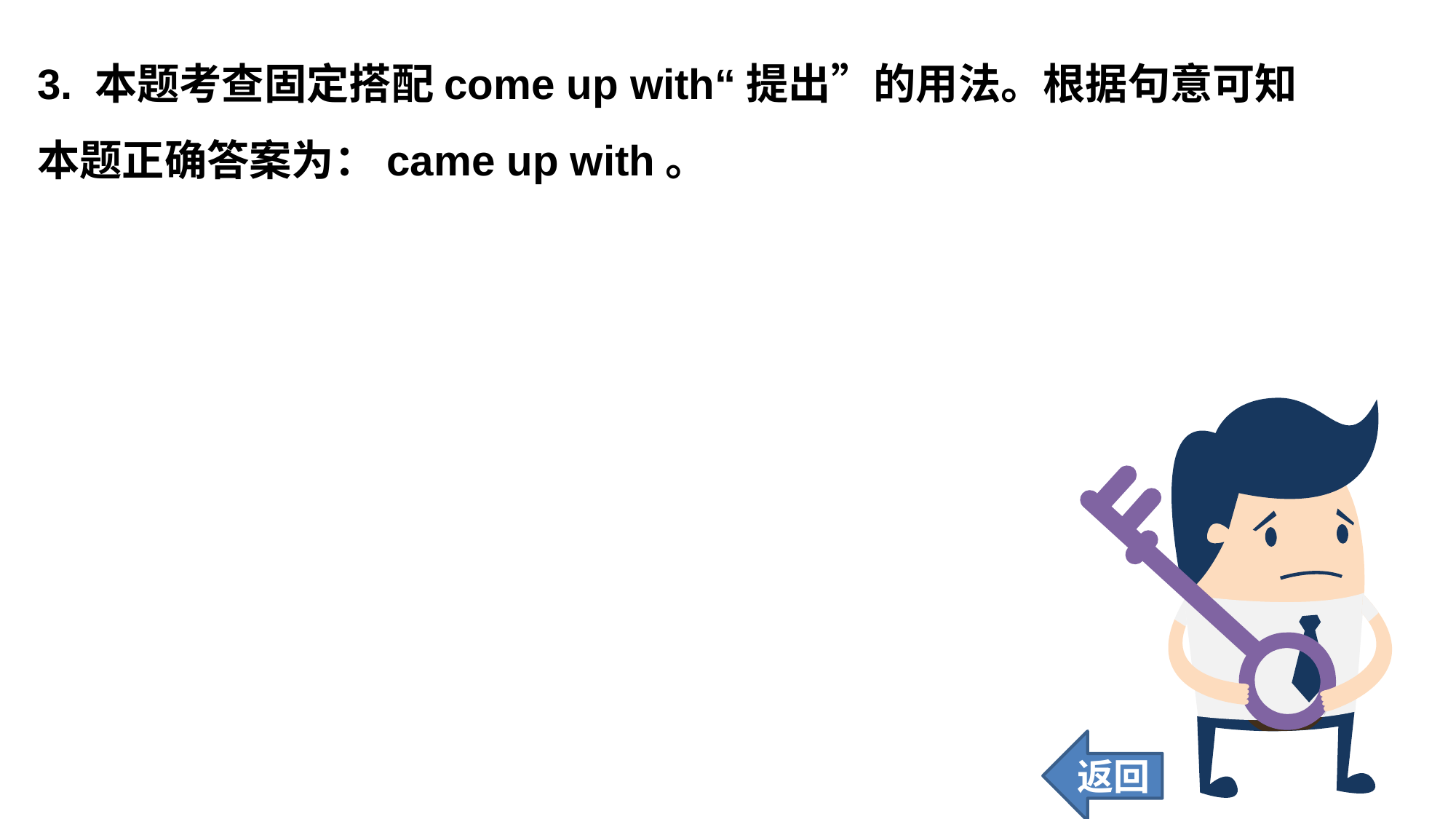

3. 本题考查固定搭配come up with“提出”的用法。根据句意可知本题正确答案为：came up with。

返回
42